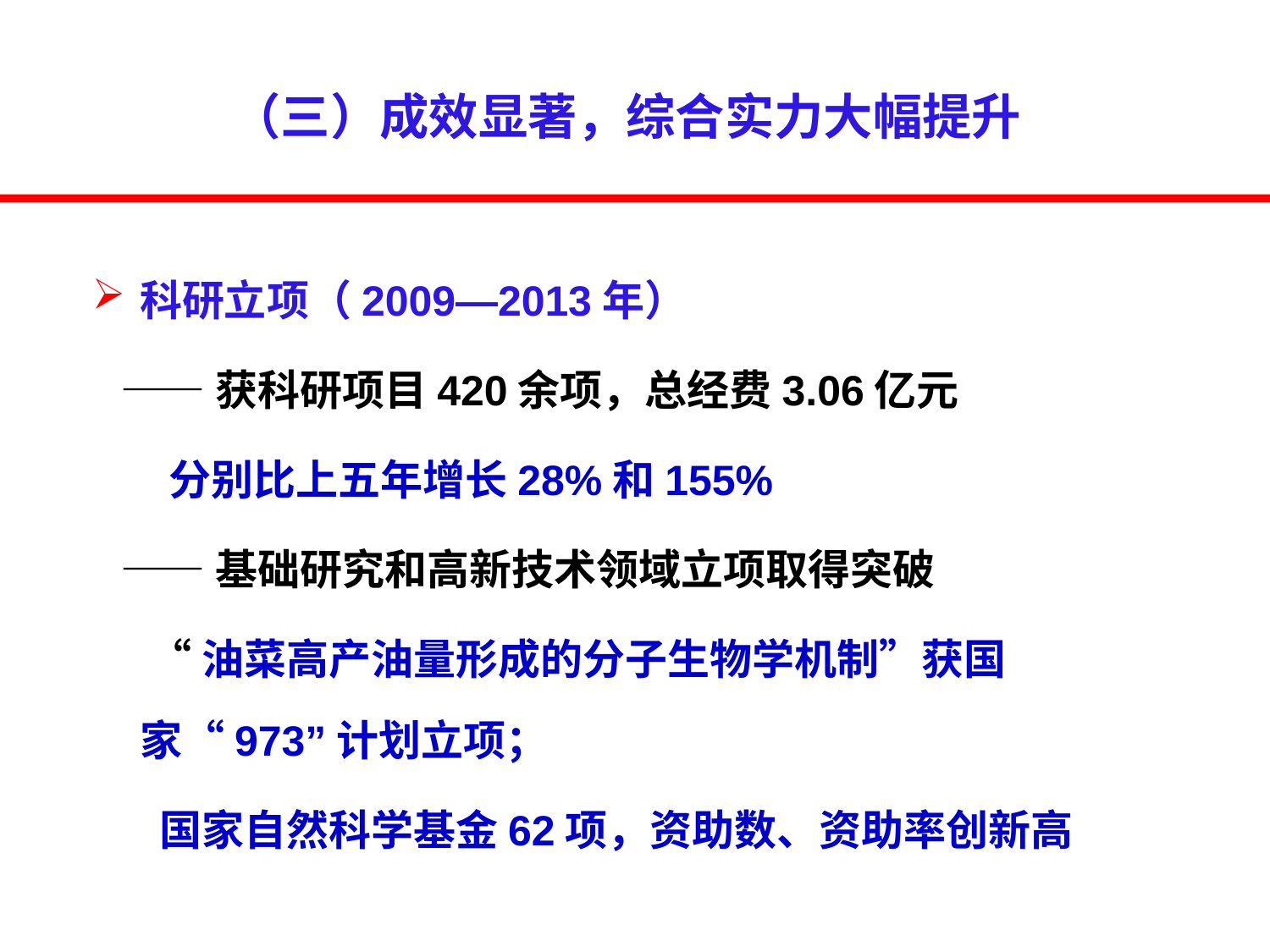

（三）成效显著，综合实力大幅提升

科研立项（2009—2013年）
   ——获科研项目420余项，总经费3.06亿元
       分别比上五年增长28%和155%
   ——基础研究和高新技术领域立项取得突破
      “油菜高产油量形成的分子生物学机制”获国家“973”计划立项；
      国家自然科学基金62项，资助数、资助率创新高